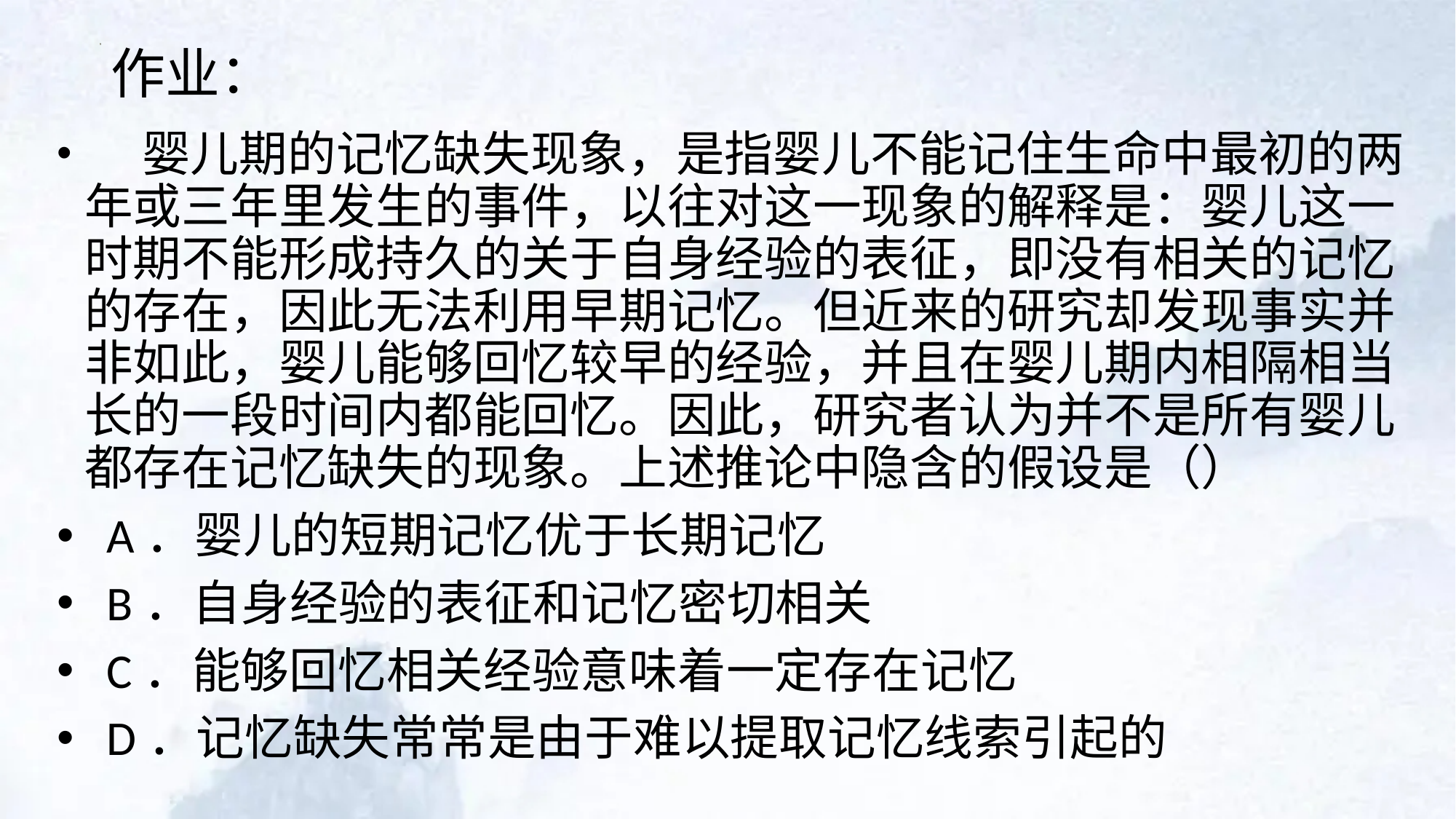

# 作业：
    婴儿期的记忆缺失现象，是指婴儿不能记住生命中最初的两年或三年里发生的事件，以往对这一现象的解释是：婴儿这一时期不能形成持久的关于自身经验的表征，即没有相关的记忆的存在，因此无法利用早期记忆。但近来的研究却发现事实并非如此，婴儿能够回忆较早的经验，并且在婴儿期内相隔相当长的一段时间内都能回忆。因此，研究者认为并不是所有婴儿都存在记忆缺失的现象。上述推论中隐含的假设是（）
  A．婴儿的短期记忆优于长期记忆
  B．自身经验的表征和记忆密切相关
  C．能够回忆相关经验意味着一定存在记忆
  D．记忆缺失常常是由于难以提取记忆线索引起的